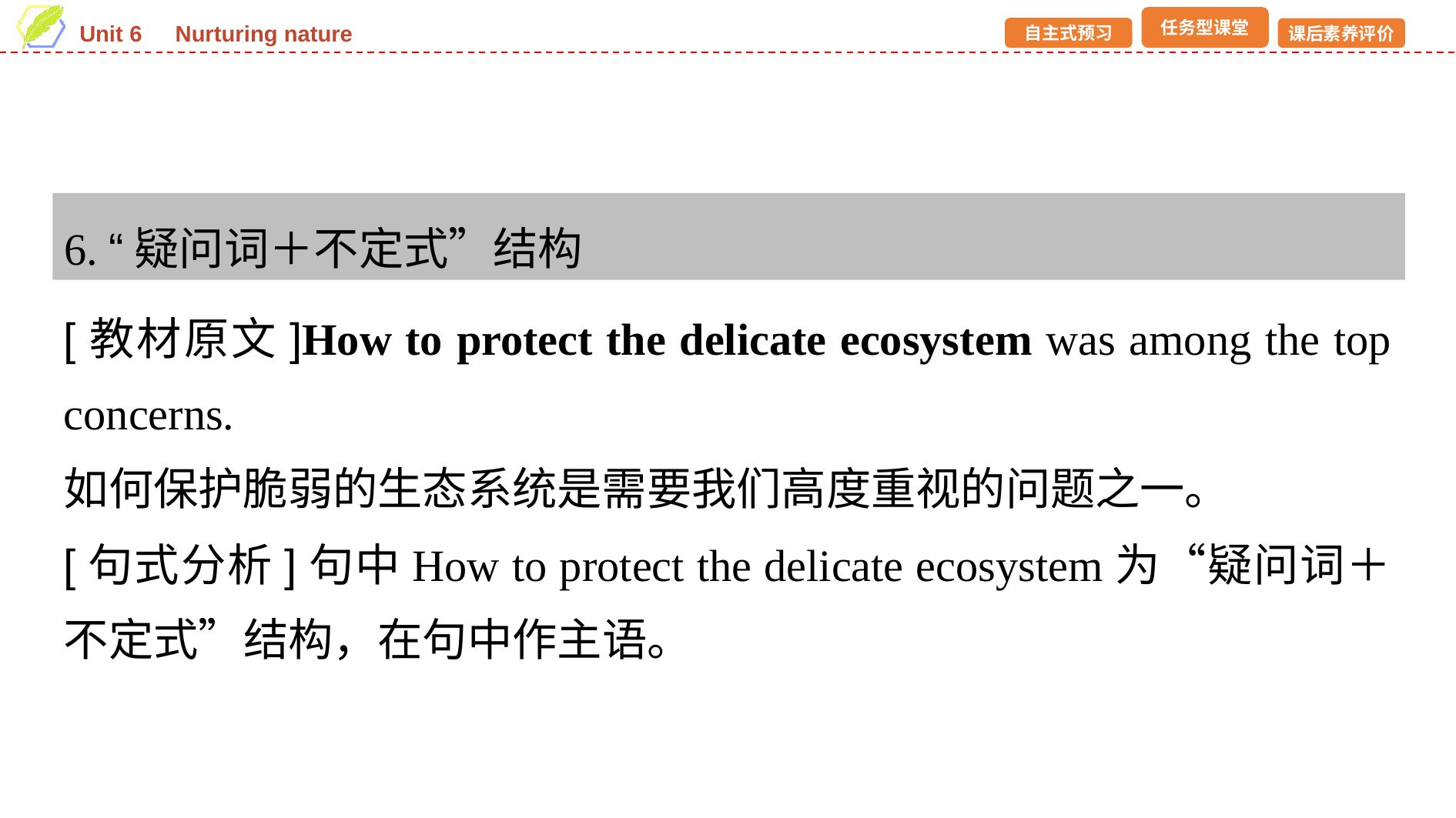

6. “疑问词＋不定式”结构
[教材原文]How to protect the delicate ecosystem was among the top concerns.
如何保护脆弱的生态系统是需要我们高度重视的问题之一。
[句式分析]句中How to protect the delicate ecosystem为“疑问词＋不定式”结构，在句中作主语。